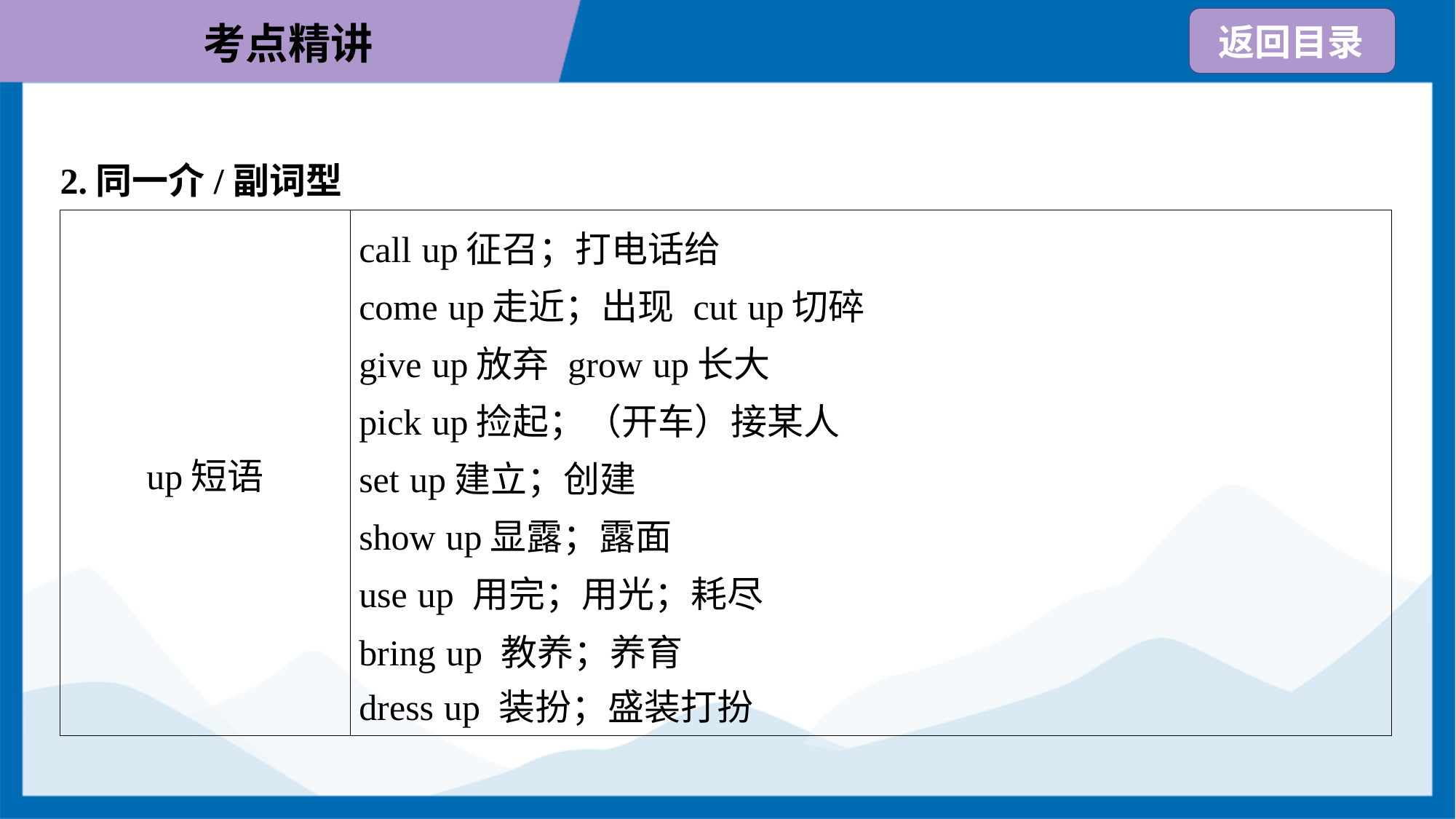

2.同一介/副词型
| up短语 | call up征召；打电话给 come up走近；出现 cut up切碎 give up放弃 grow up长大 pick up捡起；（开车）接某人 set up建立；创建 show up显露；露面 use up 用完；用光；耗尽 bring up 教养；养育 dress up 装扮；盛装打扮 |
| --- | --- |